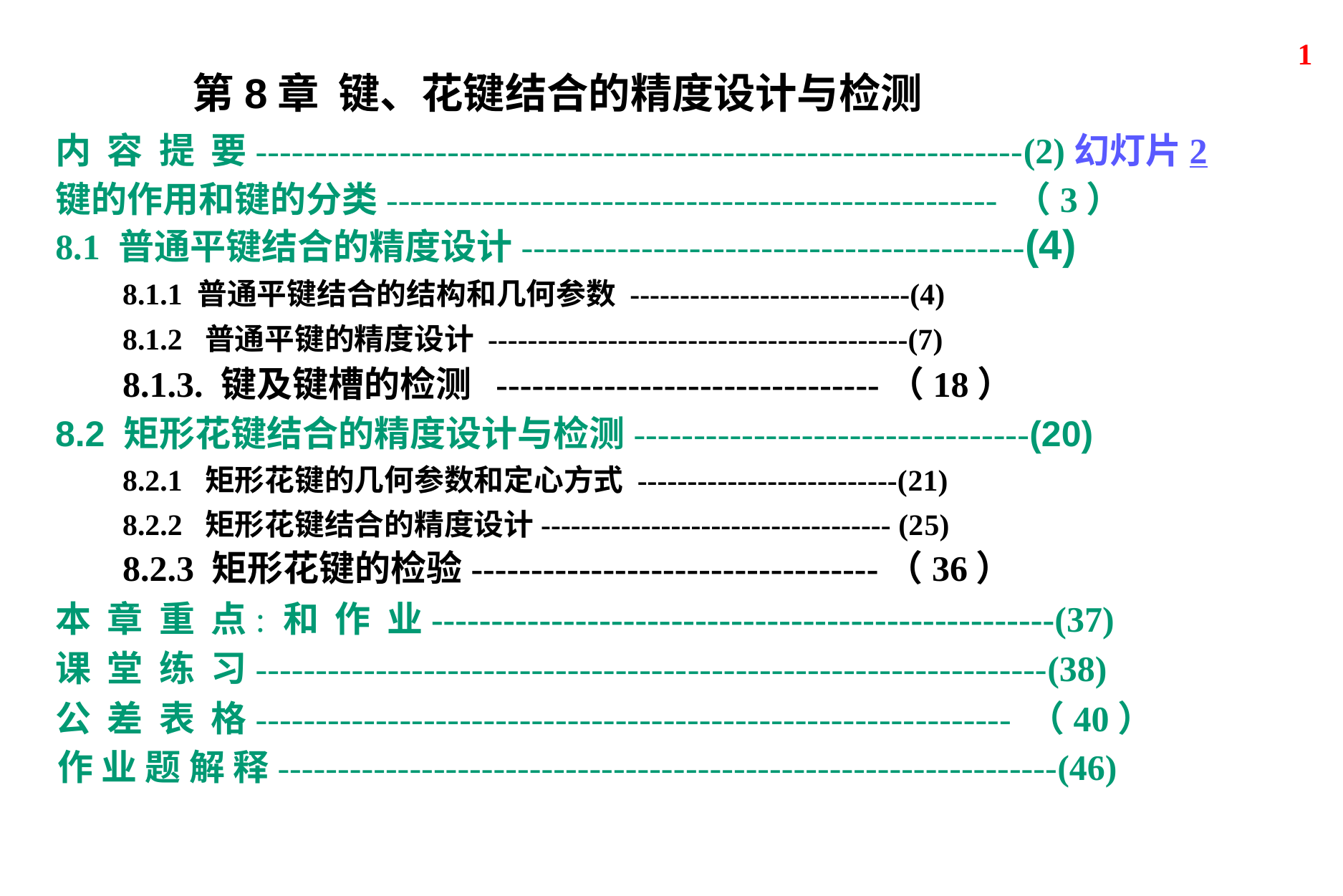

1
第8章  键、花键结合的精度设计与检测
内  容  提  要----------------------------------------------------------------(2)幻灯片 2
键的作用和键的分类--------------------------------------------------- （3）
8.1 普通平键结合的精度设计------------------------------------------(4)
8.1.1 普通平键结合的结构和几何参数 ----------------------------(4)
8.1.2  普通平键的精度设计 ------------------------------------------(7)
8.1.3. 键及键槽的检测  --------------------------------（18）
8.2 矩形花键结合的精度设计与检测---------------------------------(20)
8.2.1  矩形花键的几何参数和定心方式 --------------------------(21)
8.2.2  矩形花键结合的精度设计----------------------------------- (25)
8.2.3 矩形花键的检验----------------------------------（36）
本  章  重  点: 和  作  业----------------------------------------------------(37)
课  堂  练  习------------------------------------------------------------------(38)
公  差  表  格--------------------------------------------------------------- （40）
作 业 题 解 释-----------------------------------------------------------------(46)